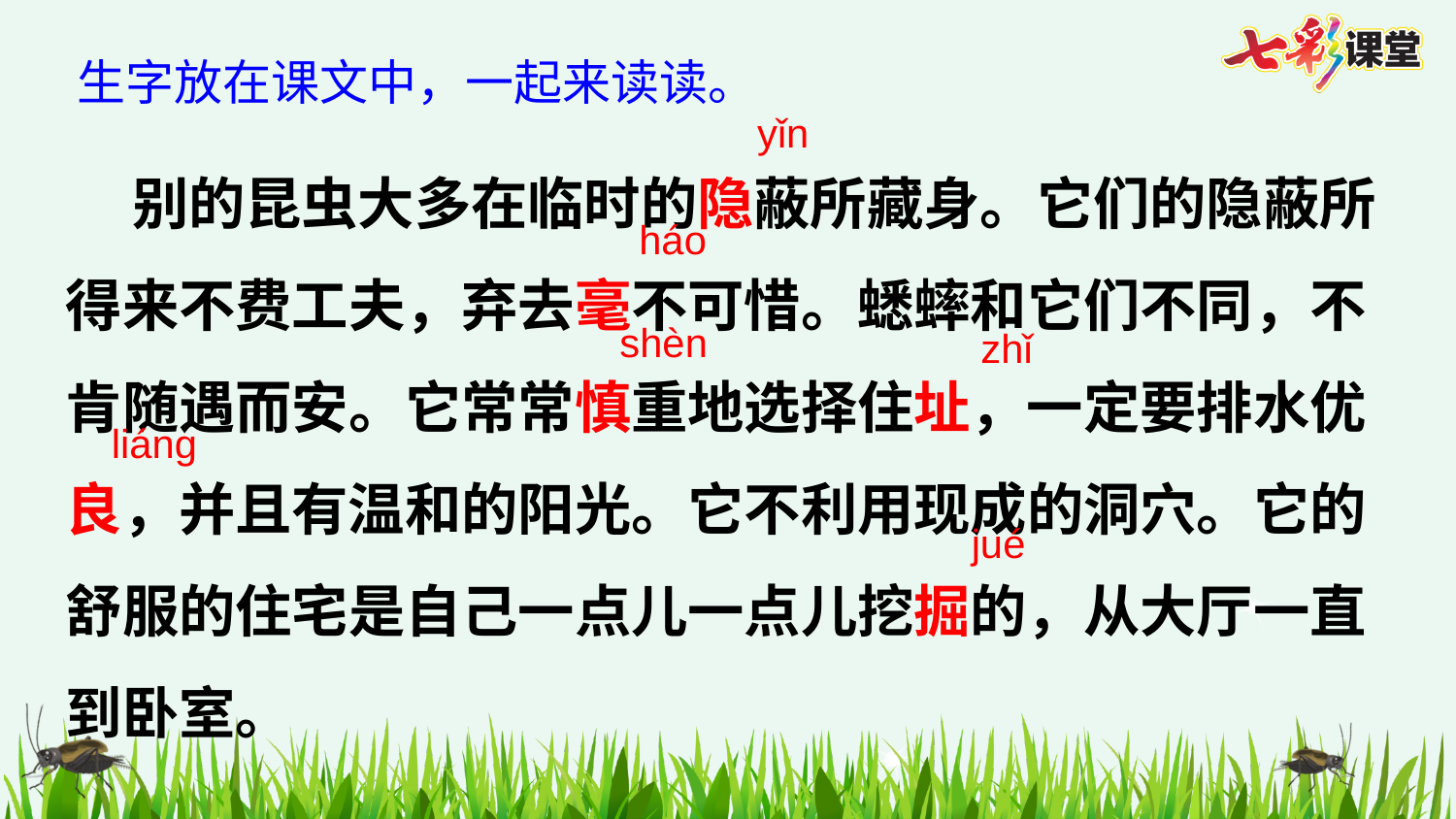

生字放在课文中，一起来读读。
yǐn
     别的昆虫大多在临时的隐蔽所藏身。它们的隐蔽所得来不费工夫，弃去毫不可惜。蟋蟀和它们不同，不肯随遇而安。它常常慎重地选择住址，一定要排水优良，并且有温和的阳光。它不利用现成的洞穴。它的舒服的住宅是自己一点儿一点儿挖掘的，从大厅一直到卧室。
háo
shèn
zhǐ
liáng
jué